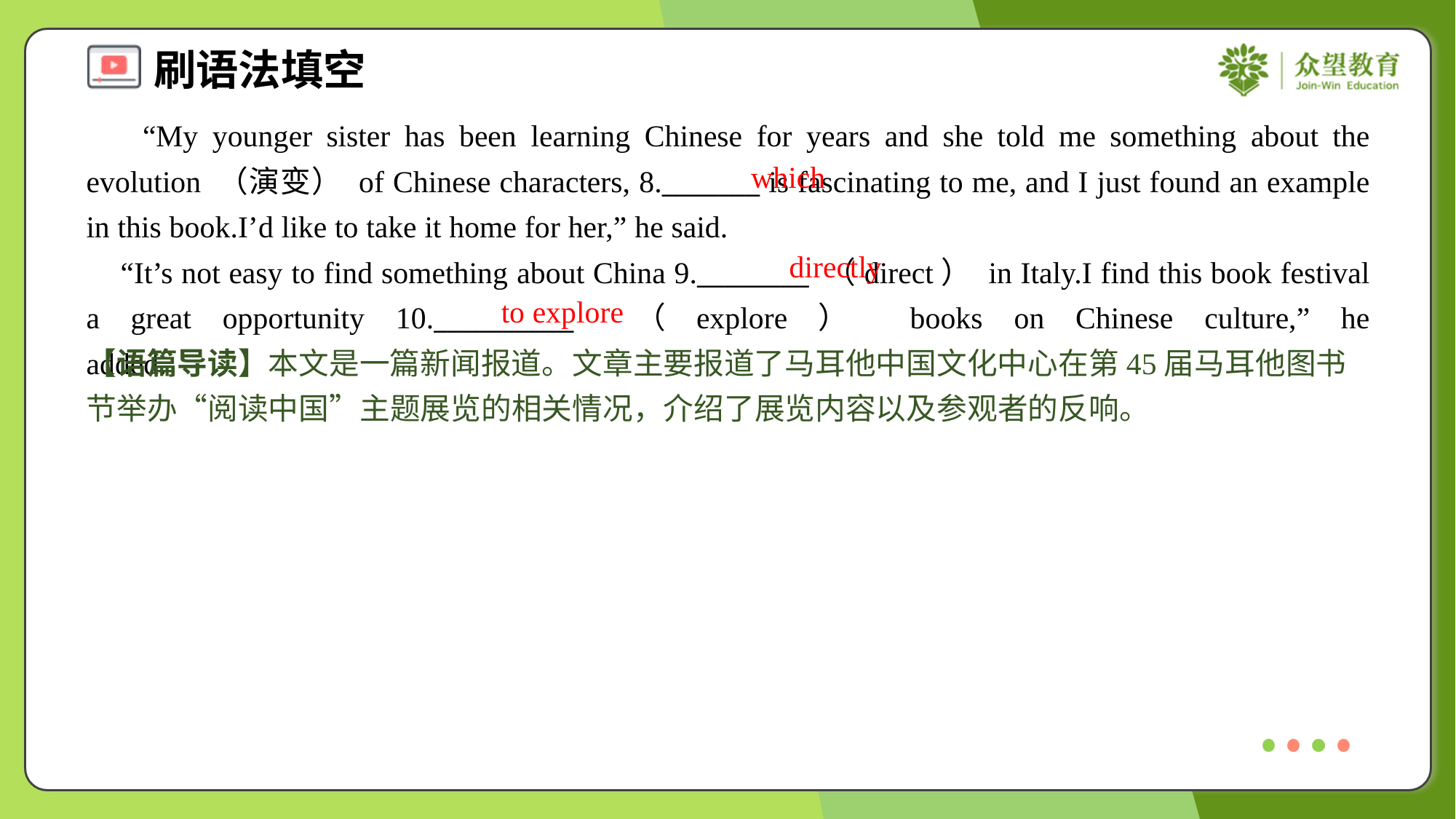

“My younger sister has been learning Chinese for years and she told me something about the evolution （演变） of Chinese characters, 8._______ is fascinating to me, and I just found an example in this book.I’d like to take it home for her,” he said.
    “It’s not easy to find something about China 9.________ （direct） in Italy.I find this book festival a great opportunity 10.__________ （explore） books on Chinese culture,” he added.#1.3.2
which
directly
to explore
【语篇导读】本文是一篇新闻报道。文章主要报道了马耳他中国文化中心在第45届马耳他图书节举办“阅读中国”主题展览的相关情况，介绍了展览内容以及参观者的反响。